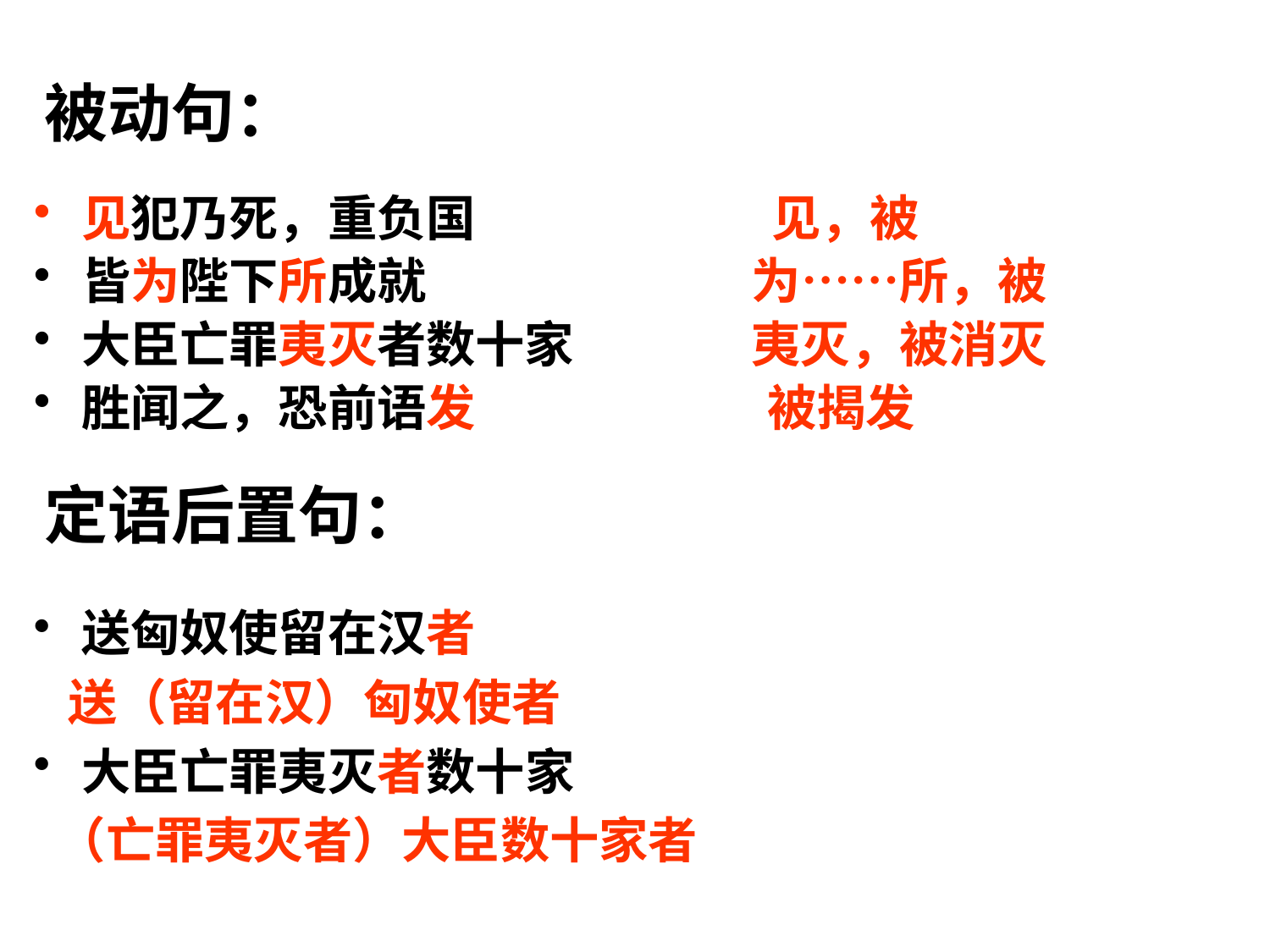

# 被动句：

见犯乃死，重负国　　　　　　见，被
皆为陛下所成就　　　　　       为……所，被
大臣亡罪夷灭者数十家　　       夷灭，被消灭
胜闻之，恐前语发　　　　　    被揭发
定语后置句：

送匈奴使留在汉者
  送（留在汉）匈奴使者
大臣亡罪夷灭者数十家
 （亡罪夷灭者）大臣数十家者